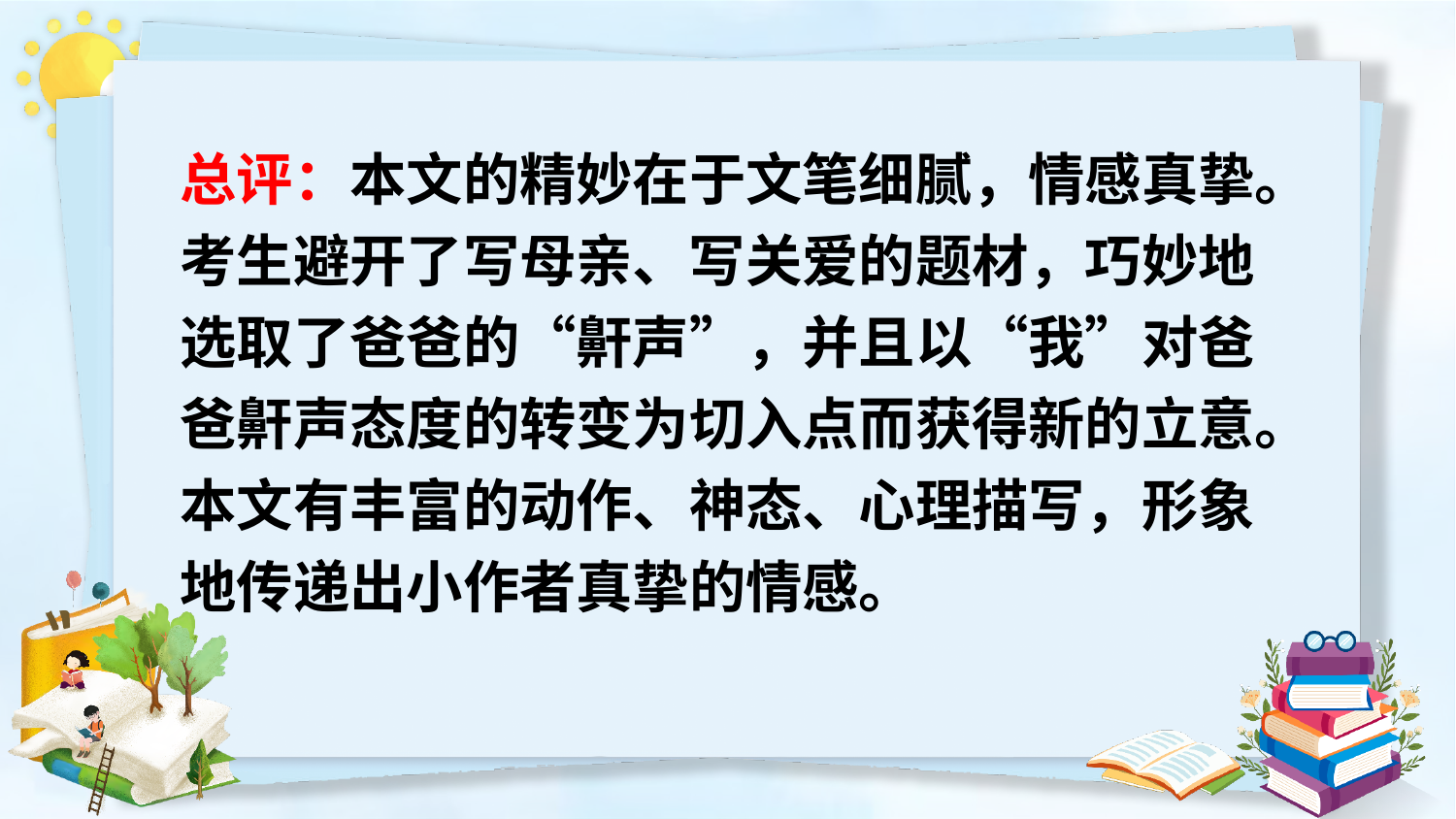

总评：本文的精妙在于文笔细腻，情感真挚。考生避开了写母亲、写关爱的题材，巧妙地选取了爸爸的“鼾声”，并且以“我”对爸爸鼾声态度的转变为切入点而获得新的立意。本文有丰富的动作、神态、心理描写，形象地传递出小作者真挚的情感。